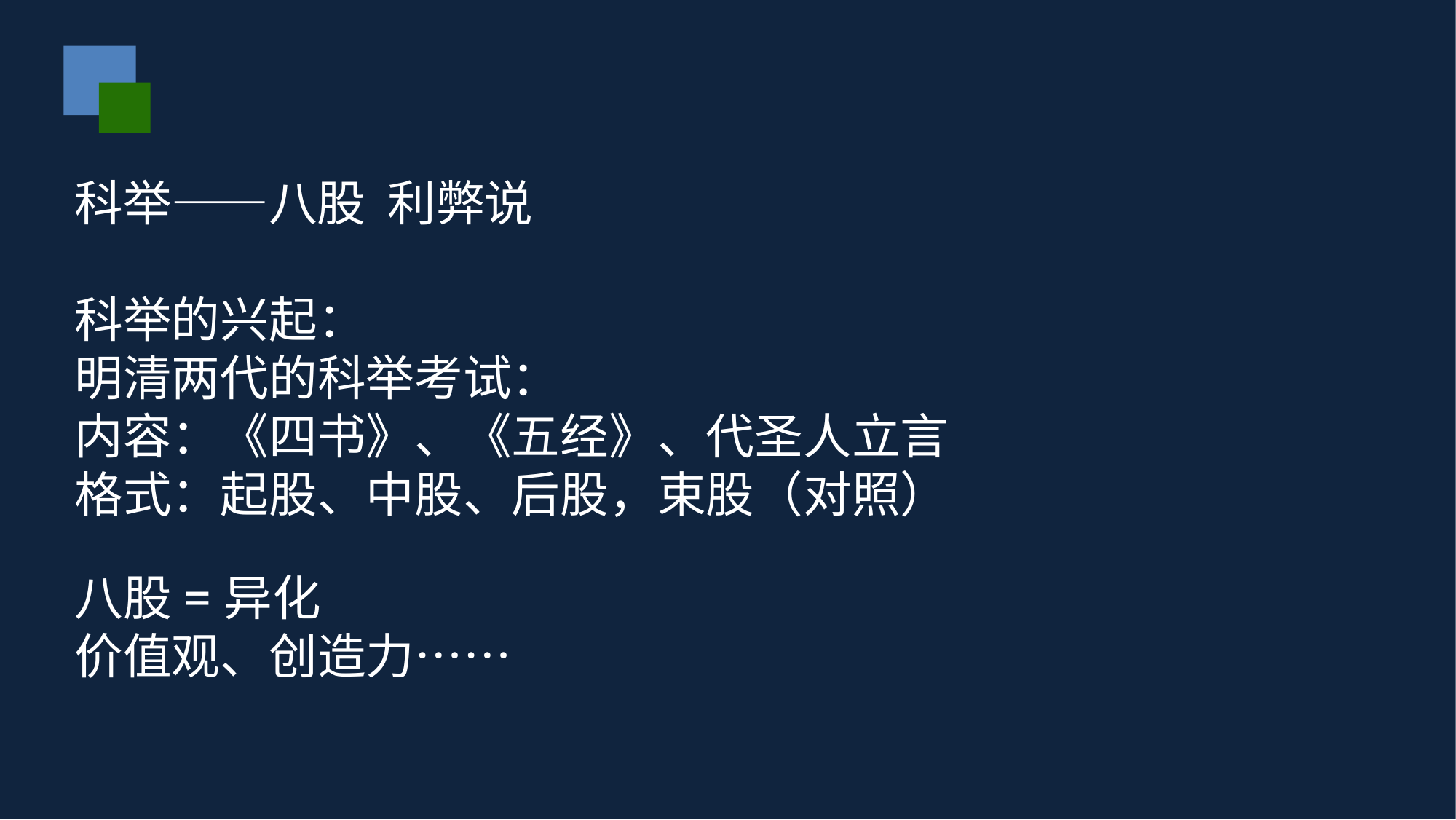

#

科举——八股  利弊说

科举的兴起：
明清两代的科举考试：
内容：《四书》、《五经》、代圣人立言
格式：起股、中股、后股，束股（对照）

八股=异化
价值观、创造力……